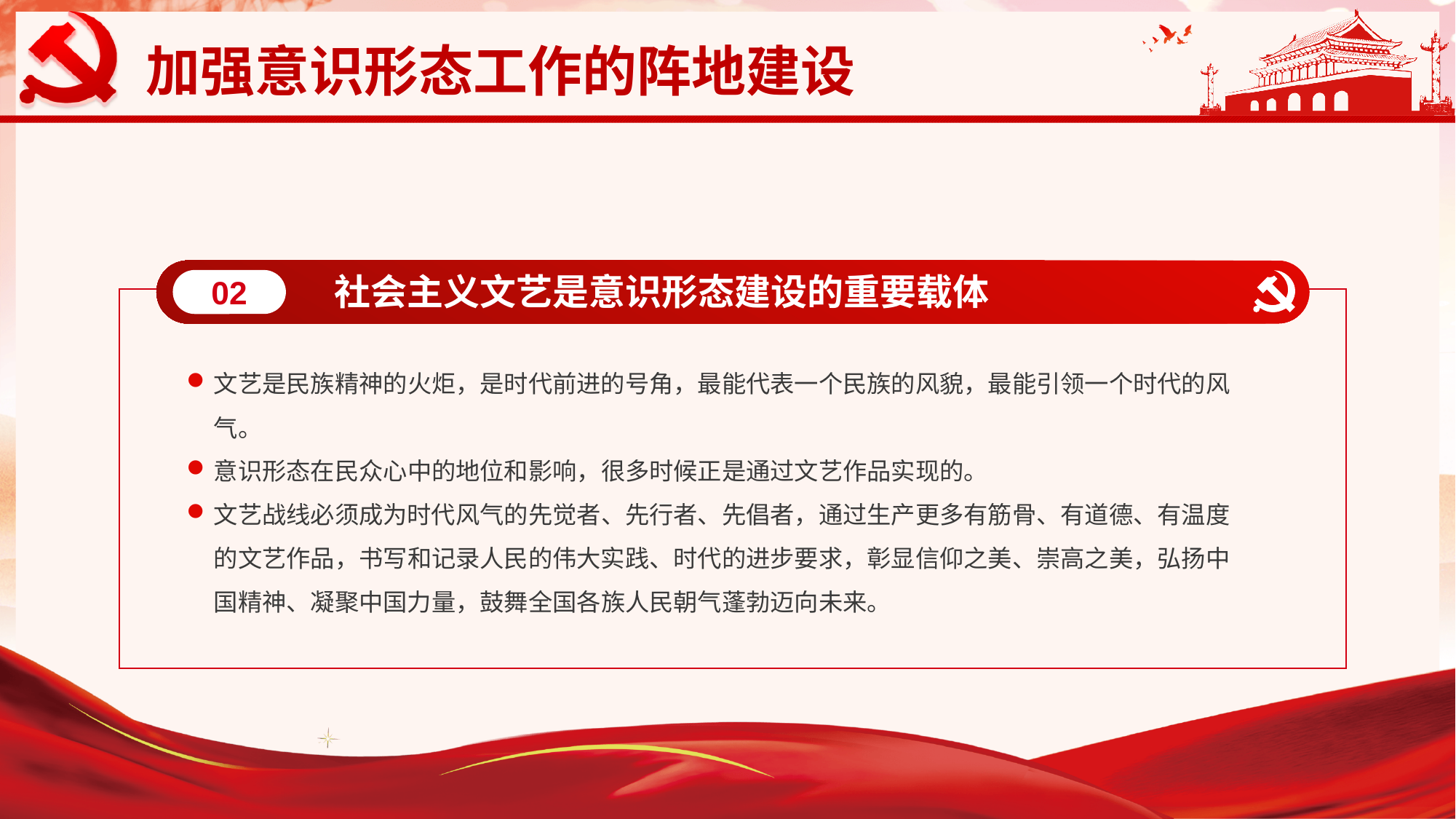

社会主义文艺是意识形态建设的重要载体
02

文艺是民族精神的火炬，是时代前进的号角，最能代表一个民族的风貌，最能引领一个时代的风气。
意识形态在民众心中的地位和影响，很多时候正是通过文艺作品实现的。
文艺战线必须成为时代风气的先觉者、先行者、先倡者，通过生产更多有筋骨、有道德、有温度的文艺作品，书写和记录人民的伟大实践、时代的进步要求，彰显信仰之美、崇高之美，弘扬中国精神、凝聚中国力量，鼓舞全国各族人民朝气蓬勃迈向未来。